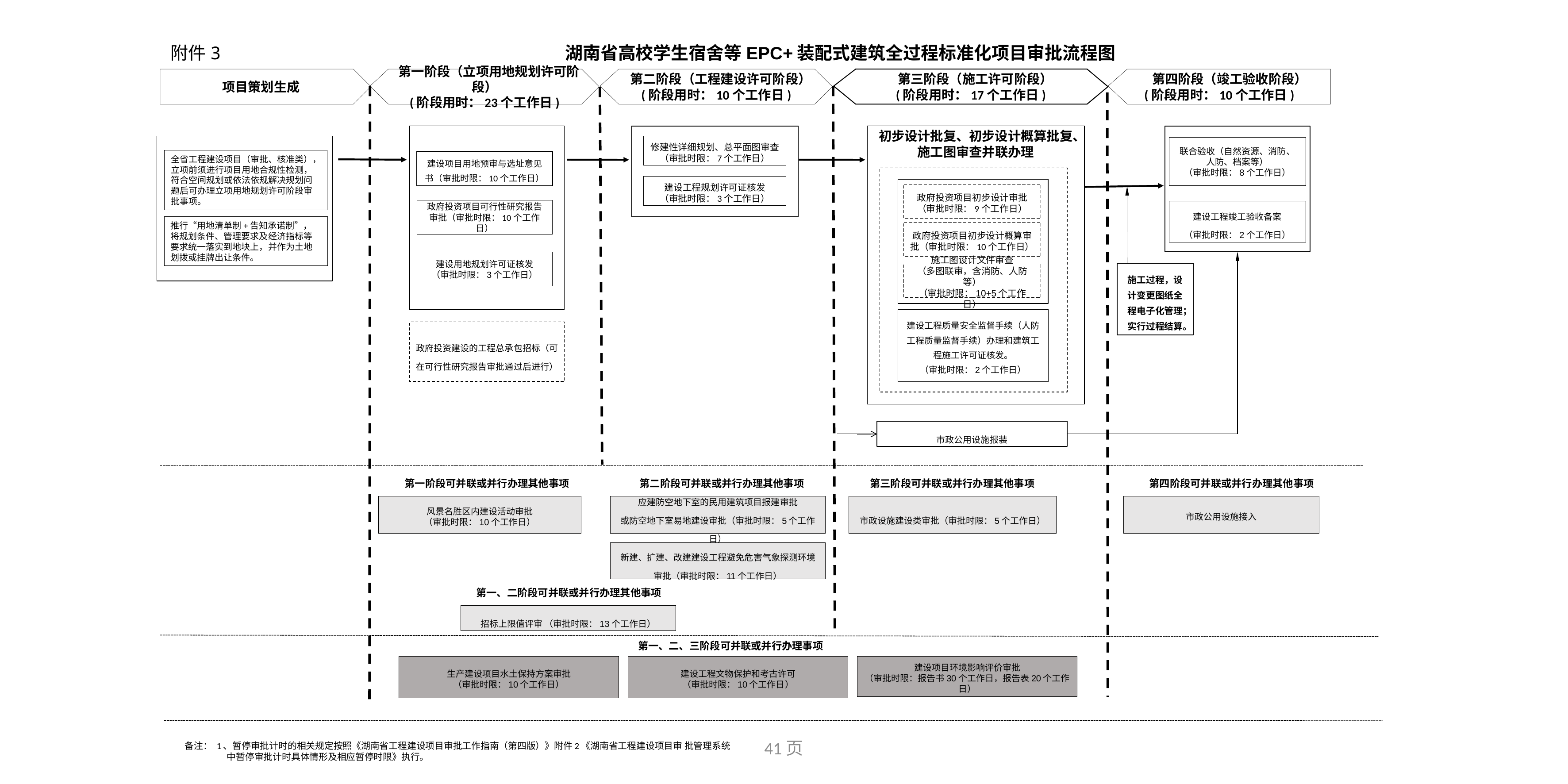

附件3                                湖南省高校学生宿舍等EPC+装配式建筑全过程标准化项目审批流程图
项目策划生成
  第一阶段（立项用地规划许可阶段）
(阶段用时：23个工作日)
  第二阶段（工程建设许可阶段）
(阶段用时：10个工作日)
  第三阶段（施工许可阶段）
(阶段用时：17个工作日)
      第四阶段（竣工验收阶段）
(阶段用时：10个工作日)
初步设计批复、初步设计概算批复、施工图审查并联办理

修建性详细规划、总平面图审查
（审批时限：7个工作日）
联合验收（自然资源、消防、人防、档案等）
（审批时限：8个工作日）
全省工程建设项目（审批、核准类），立项前须进行项目用地合规性检测，符合空间规划或依法依规解决规划问题后可办理立项用地规划许可阶段审批事项。
建设项目用地预审与选址意见书（审批时限：10个工作日）

建设工程规划许可证核发
（审批时限：3个工作日）

政府投资项目初步设计审批
（审批时限：9个工作日）
政府投资项目初步设计概算审批（审批时限：10个工作日）
施工图设计文件审查
（多图联审，含消防、人防等）
（审批时限：10+5个工作日）
政府投资项目可行性研究报告审批（审批时限：10个工作日）
建设工程竣工验收备案
（审批时限：2个工作日）
推行“用地清单制+告知承诺制”，将规划条件、管理要求及经济指标等要求统一落实到地块上，并作为土地划拨或挂牌出让条件。
建设用地规划许可证核发
（审批时限：3个工作日）
施工过程，设计变更图纸全程电子化管理；实行过程结算。
建设工程质量安全监督手续（人防工程质量监督手续）办理和建筑工程施工许可证核发。
（审批时限：2个工作日）
政府投资建设的工程总承包招标（可在可行性研究报告审批通过后进行）
市政公用设施报装
第二阶段可并联或并行办理其他事项
第一阶段可并联或并行办理其他事项
  第三阶段可并联或并行办理其他事项
第四阶段可并联或并行办理其他事项
风景名胜区内建设活动审批
（审批时限：10个工作日）
市政公用设施接入
应建防空地下室的民用建筑项目报建审批
或防空地下室易地建设审批（审批时限：5个工作日）
市政设施建设类审批（审批时限：5个工作日）
新建、扩建、改建建设工程避免危害气象探测环境审批（审批时限：11个工作日）
第一、二阶段可并联或并行办理其他事项
招标上限值评审 （审批时限：13个工作日）

第一、二、三阶段可并联或并行办理事项
生产建设项目水土保持方案审批
（审批时限：10个工作日）
建设工程文物保护和考古许可
（审批时限：10个工作日）
建设项目环境影响评价审批
（审批时限：报告书30个工作日，报告表20个工作日）
备注： 1、暂停审批计时的相关规定按照《湖南省工程建设项目审批工作指南（第四版）》附件2《湖南省工程建设项目审 批管理系统中暂停审批计时具体情形及相应暂停时限》执行。
41页